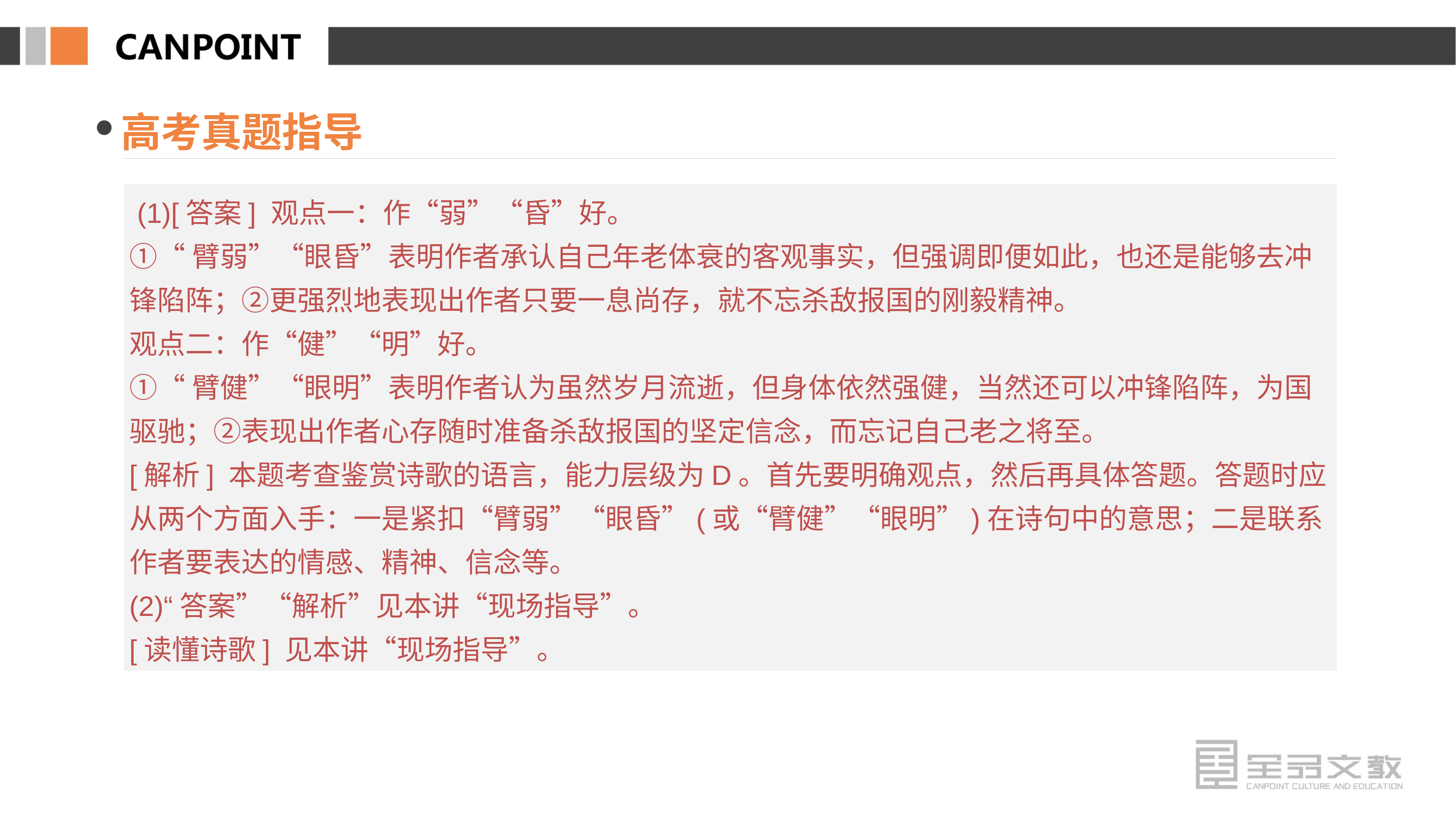

高考真题指导

 (1)[答案] 观点一：作“弱”“昏”好。
①“臂弱”“眼昏”表明作者承认自己年老体衰的客观事实，但强调即便如此，也还是能够去冲锋陷阵；②更强烈地表现出作者只要一息尚存，就不忘杀敌报国的刚毅精神。
观点二：作“健”“明”好。
①“臂健”“眼明”表明作者认为虽然岁月流逝，但身体依然强健，当然还可以冲锋陷阵，为国驱驰；②表现出作者心存随时准备杀敌报国的坚定信念，而忘记自己老之将至。
[解析] 本题考查鉴赏诗歌的语言，能力层级为D。首先要明确观点，然后再具体答题。答题时应从两个方面入手：一是紧扣“臂弱”“眼昏”(或“臂健”“眼明”)在诗句中的意思；二是联系作者要表达的情感、精神、信念等。
(2)“答案”“解析”见本讲“现场指导”。
[读懂诗歌] 见本讲“现场指导”。